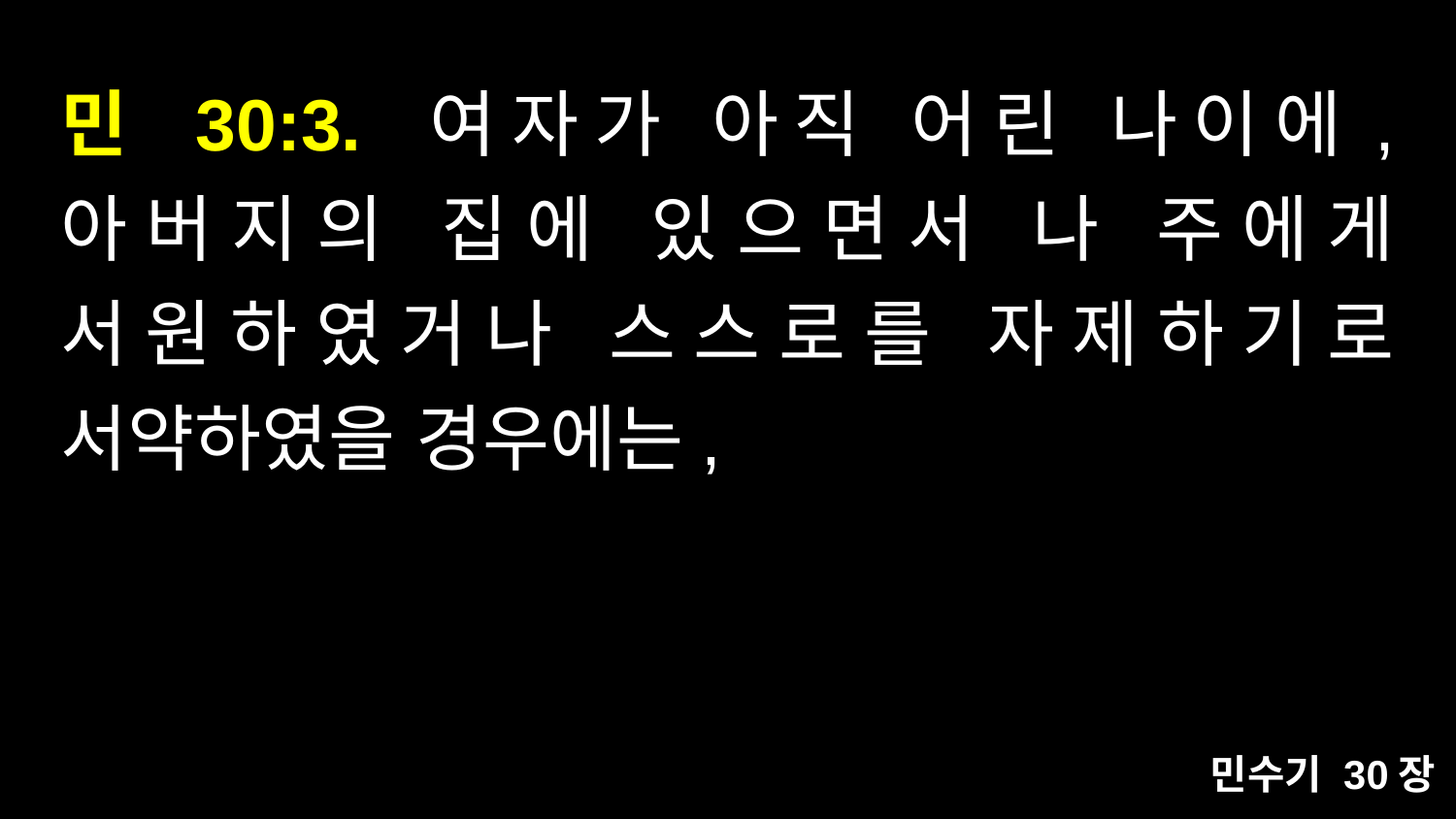

# 민 30:3. 여자가 아직 어린 나이에, 아버지의 집에 있으면서 나 주에게 서원하였거나 스스로를 자제하기로 서약하였을 경우에는,
민수기 30장